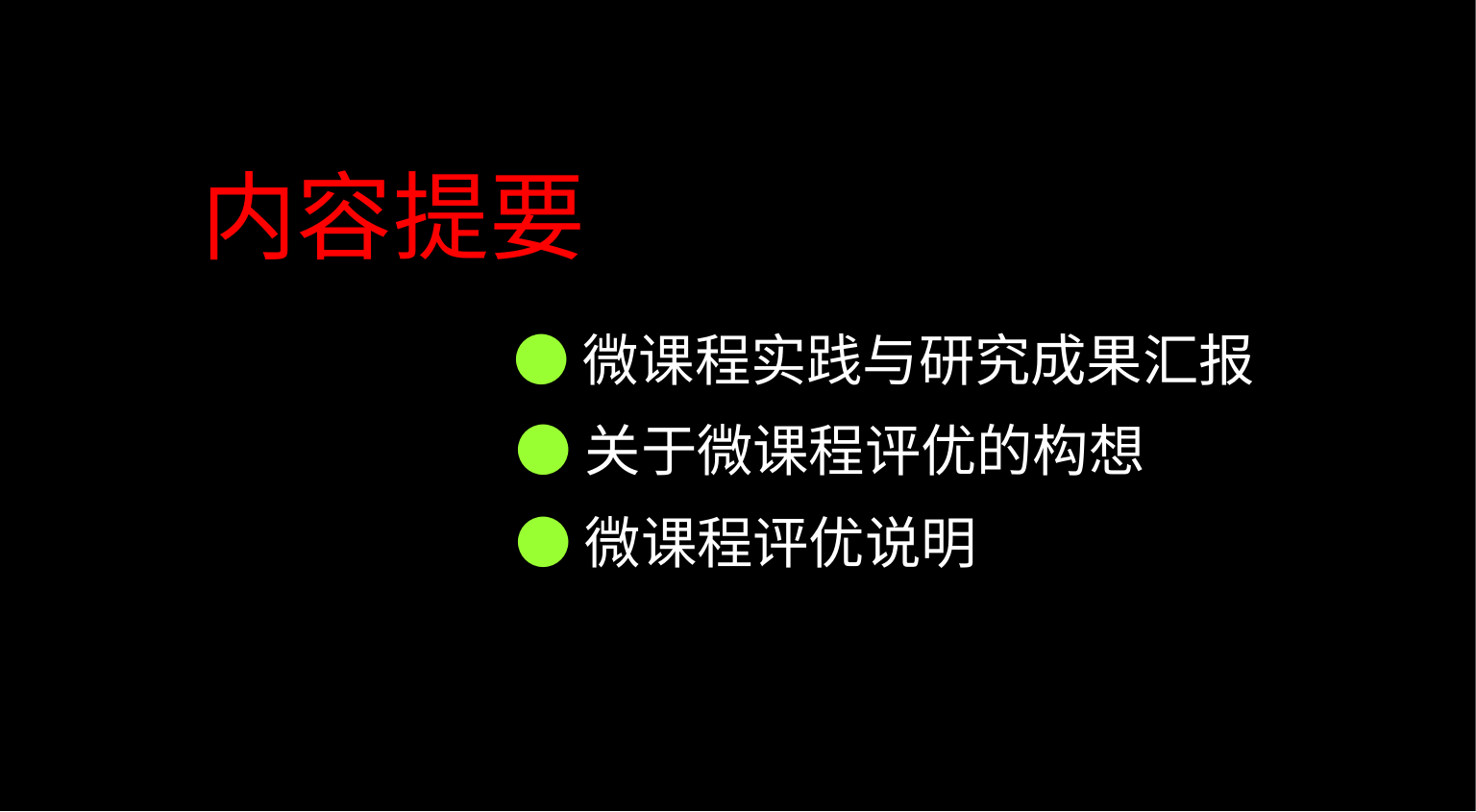

内容提要
●微课程实践与研究成果汇报
●关于微课程评优的构想
●微课程评优说明